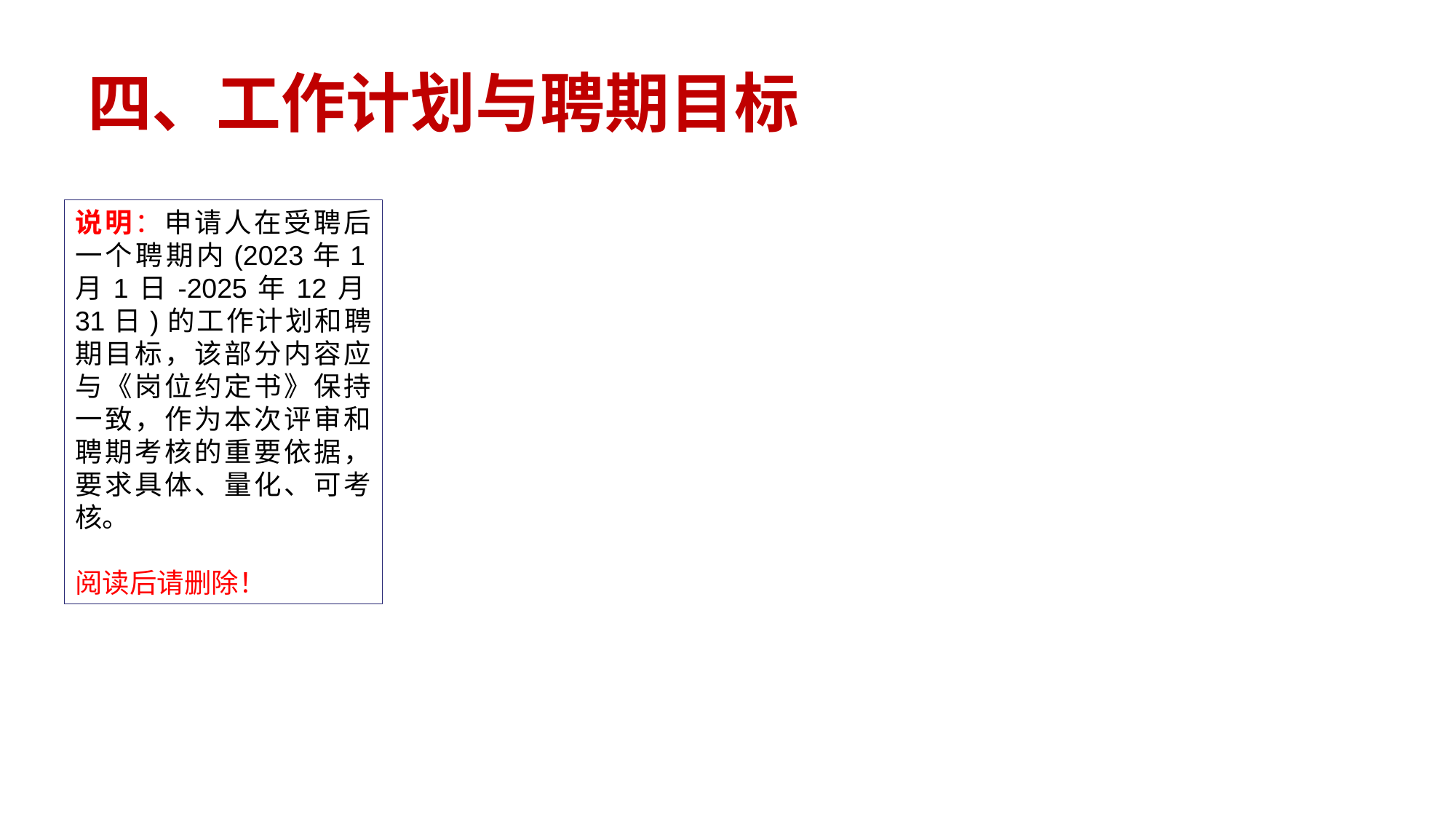

# 四、工作计划与聘期目标
说明：申请人在受聘后一个聘期内(2023年1月1日-2025年12月31日)的工作计划和聘期目标，该部分内容应与《岗位约定书》保持一致，作为本次评审和聘期考核的重要依据，要求具体、量化、可考核。

阅读后请删除！